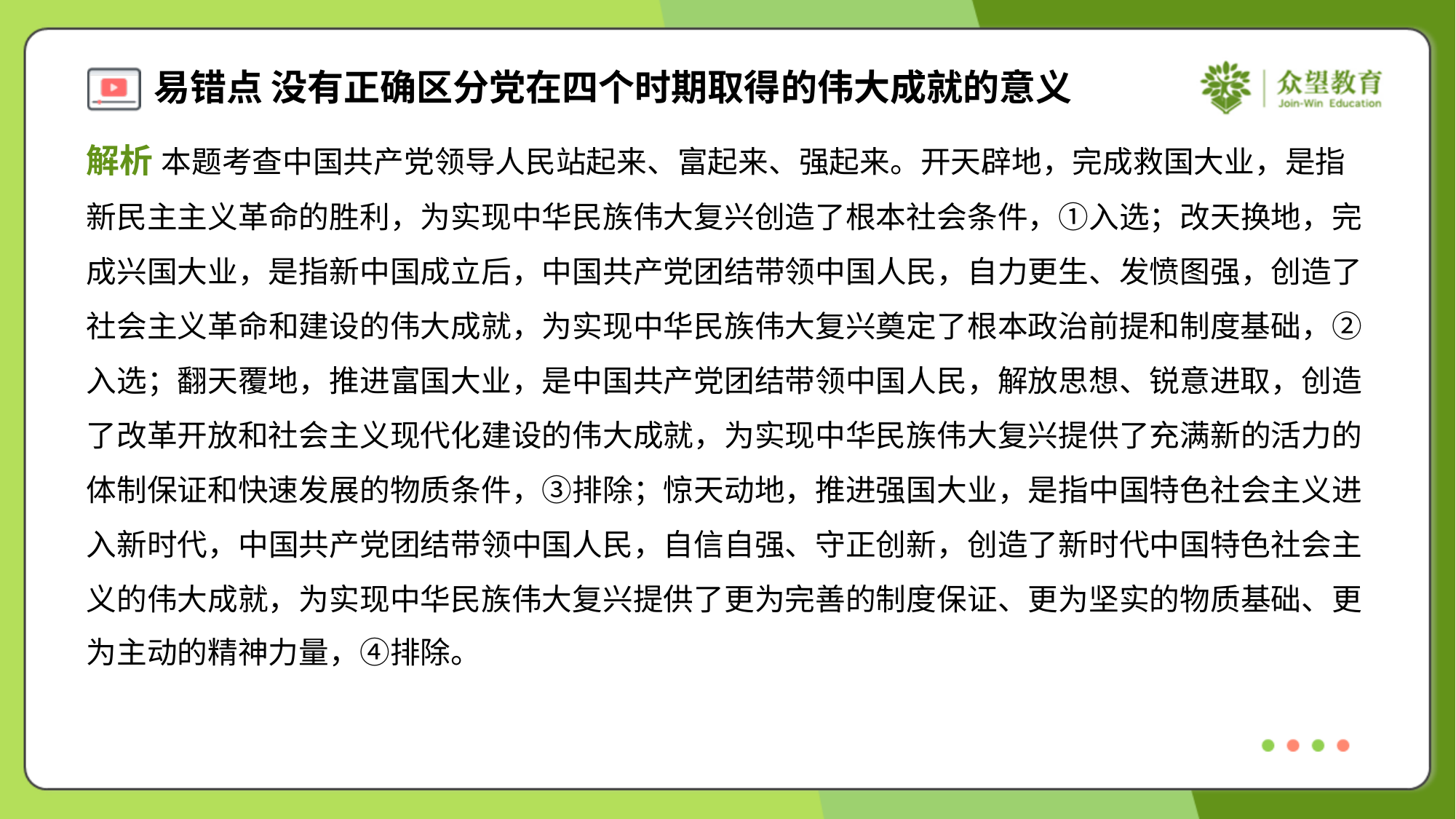

解析 本题考查中国共产党领导人民站起来、富起来、强起来。开天辟地，完成救国大业，是指
新民主主义革命的胜利，为实现中华民族伟大复兴创造了根本社会条件，①入选；改天换地，完
成兴国大业，是指新中国成立后，中国共产党团结带领中国人民，自力更生、发愤图强，创造了
社会主义革命和建设的伟大成就，为实现中华民族伟大复兴奠定了根本政治前提和制度基础，②
入选；翻天覆地，推进富国大业，是中国共产党团结带领中国人民，解放思想、锐意进取，创造
了改革开放和社会主义现代化建设的伟大成就，为实现中华民族伟大复兴提供了充满新的活力的
体制保证和快速发展的物质条件，③排除；惊天动地，推进强国大业，是指中国特色社会主义进
入新时代，中国共产党团结带领中国人民，自信自强、守正创新，创造了新时代中国特色社会主
义的伟大成就，为实现中华民族伟大复兴提供了更为完善的制度保证、更为坚实的物质基础、更
为主动的精神力量，④排除。